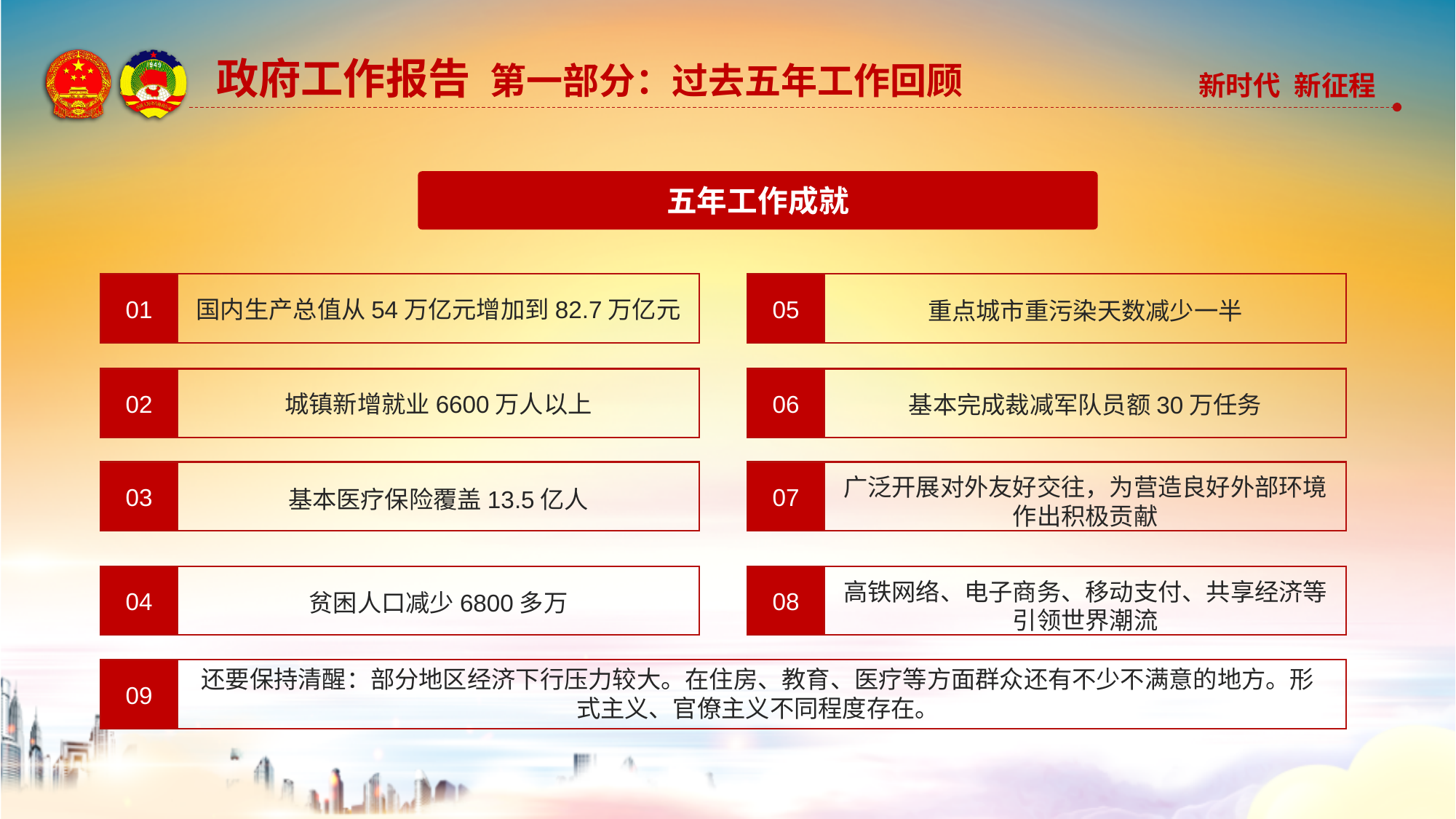

政府工作报告  第一部分：过去五年工作回顾
五年工作成就

01

国内生产总值从54万亿元增加到82.7万亿元
05

重点城市重污染天数减少一半
02

城镇新增就业6600万人以上
06

基本完成裁减军队员额30万任务
03

基本医疗保险覆盖13.5亿人
07

广泛开展对外友好交往，为营造良好外部环境作出积极贡献
04

贫困人口减少6800多万
08

高铁网络、电子商务、移动支付、共享经济等引领世界潮流
还要保持清醒：部分地区经济下行压力较大。在住房、教育、医疗等方面群众还有不少不满意的地方。形式主义、官僚主义不同程度存在。
09